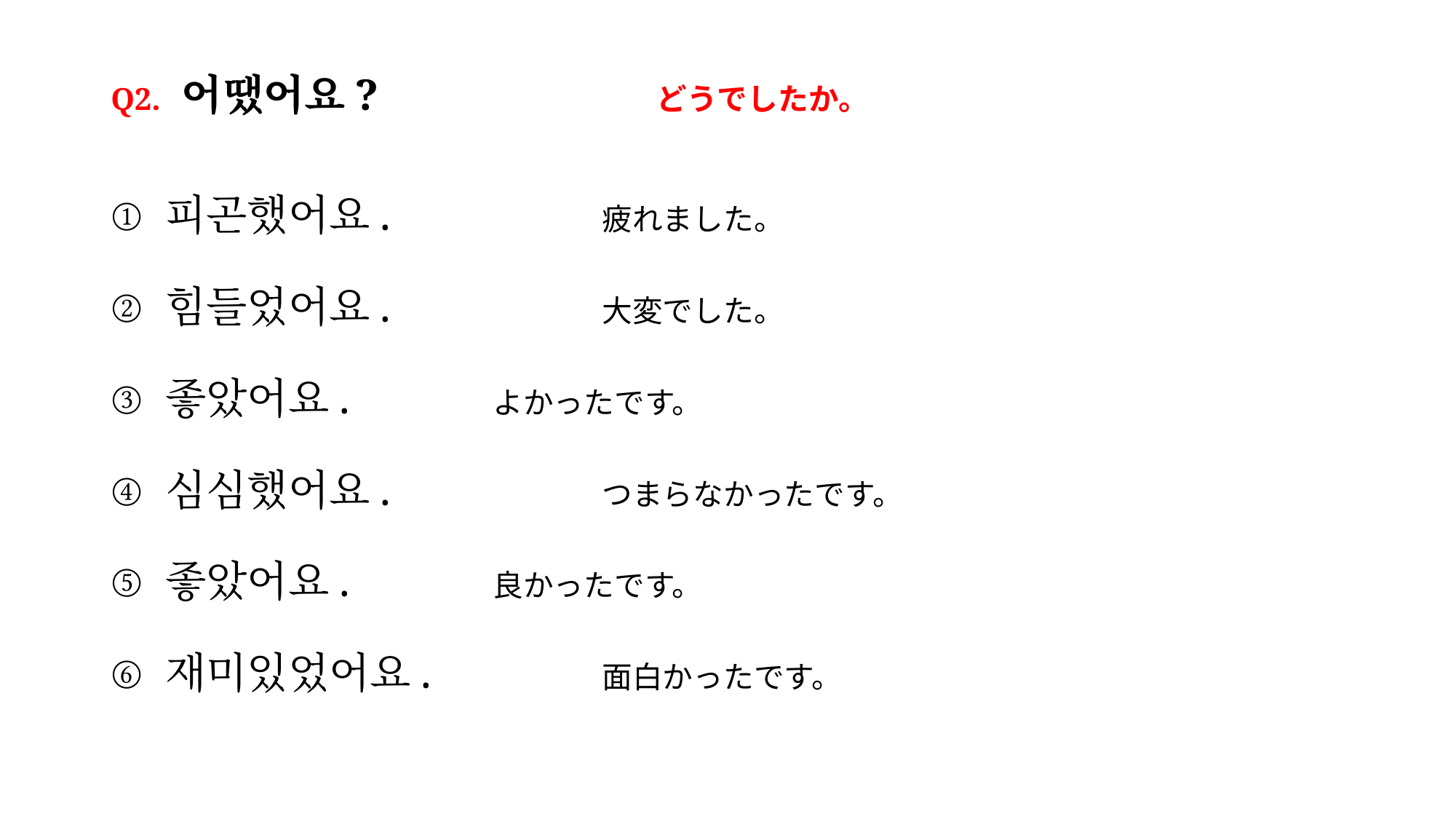

# Q2. 어땠어요? 　		どうでしたか。
피곤했어요.		疲れました。
힘들었어요.		大変でした。
좋았어요.		よかったです。
심심했어요.		つまらなかったです。
좋았어요.		良かったです。
재미있었어요.		面白かったです。